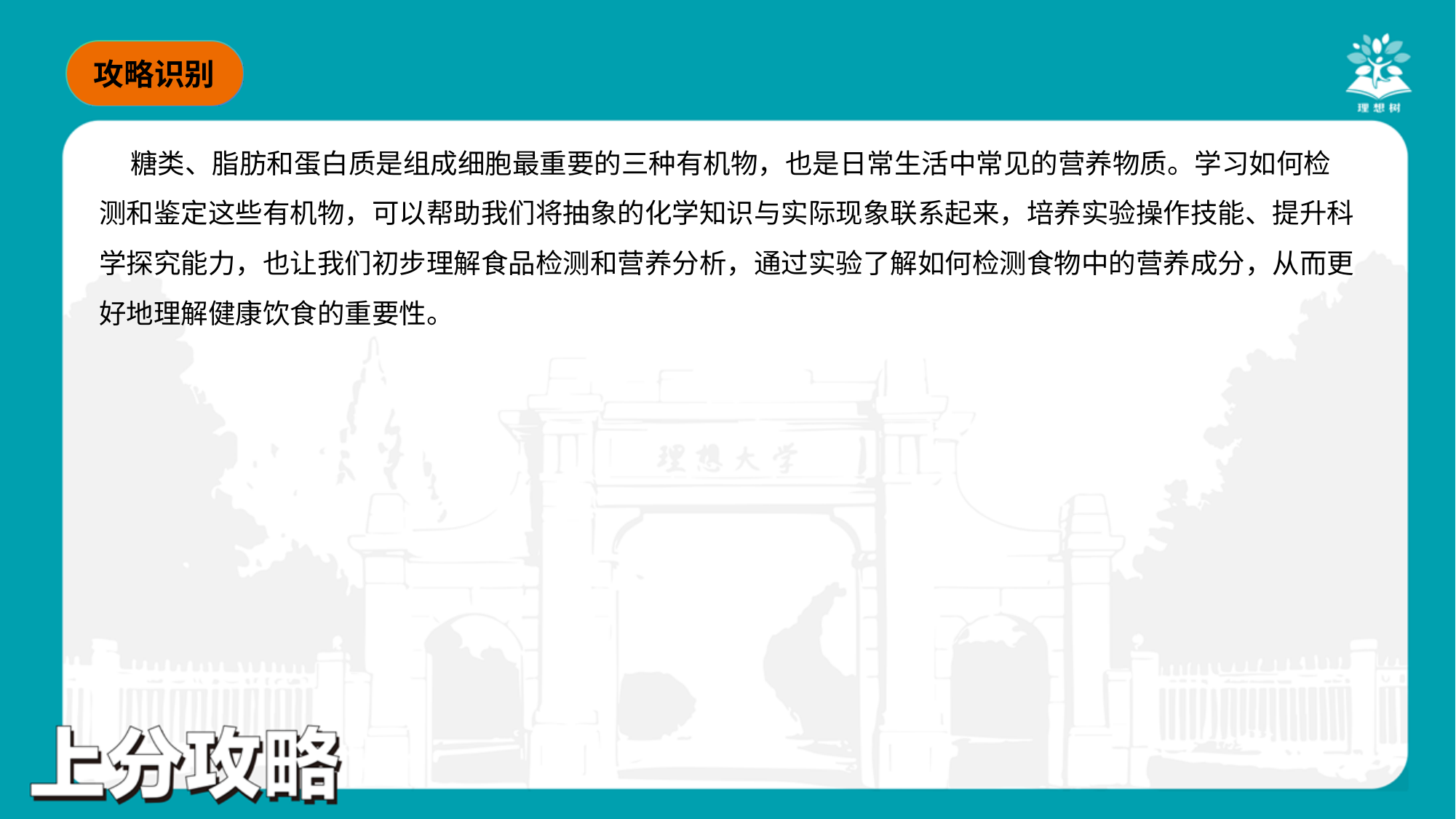

糖类、脂肪和蛋白质是组成细胞最重要的三种有机物，也是日常生活中常见的营养物质。学习如何检
测和鉴定这些有机物，可以帮助我们将抽象的化学知识与实际现象联系起来，培养实验操作技能、提升科
学探究能力，也让我们初步理解食品检测和营养分析，通过实验了解如何检测食物中的营养成分，从而更
好地理解健康饮食的重要性。